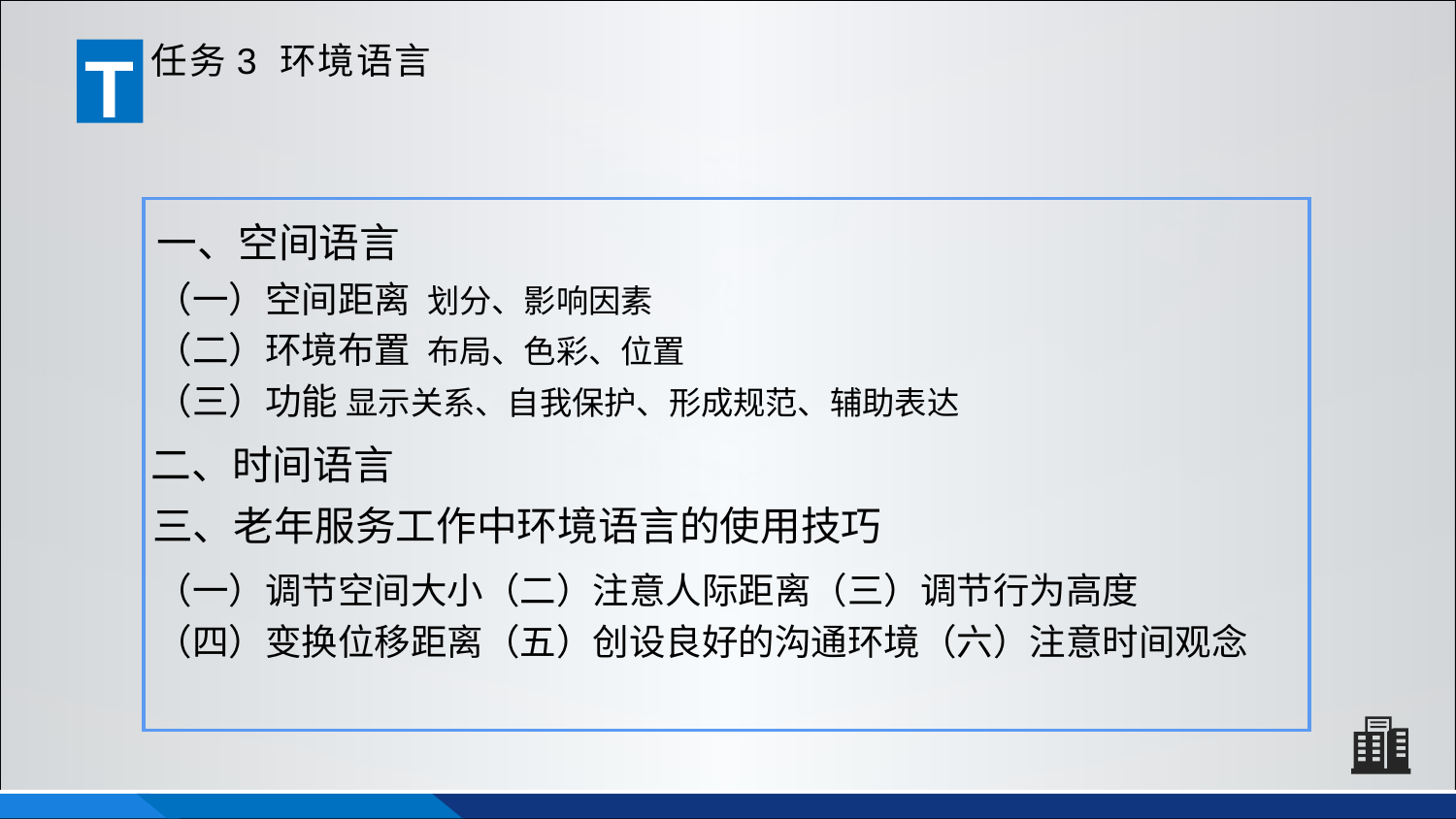

T
任务3 环境语言

一、空间语言
（一）空间距离  划分、影响因素
（二）环境布置  布局、色彩、位置
（三）功能 显示关系、自我保护、形成规范、辅助表达

二、时间语言
三、老年服务工作中环境语言的使用技巧
（一）调节空间大小（二）注意人际距离（三）调节行为高度
（四）变换位移距离（五）创设良好的沟通环境（六）注意时间观念